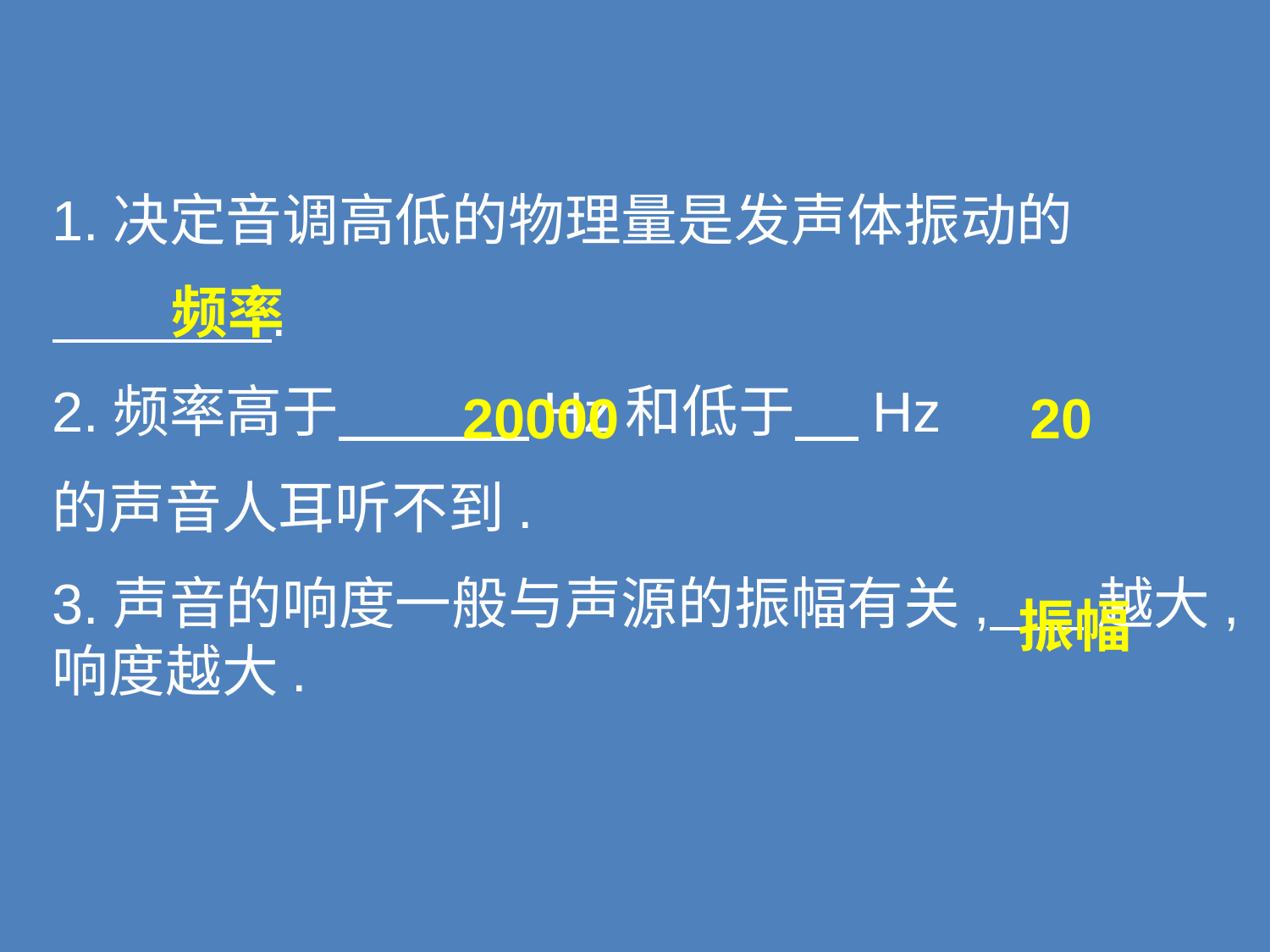

1.决定音调高低的物理量是发声体振动的
              .
2.频率高于               Hz和低于     Hz
的声音人耳听不到.
3.声音的响度一般与声源的振幅有关,      越大,响度越大.
频率
20
20000
振幅